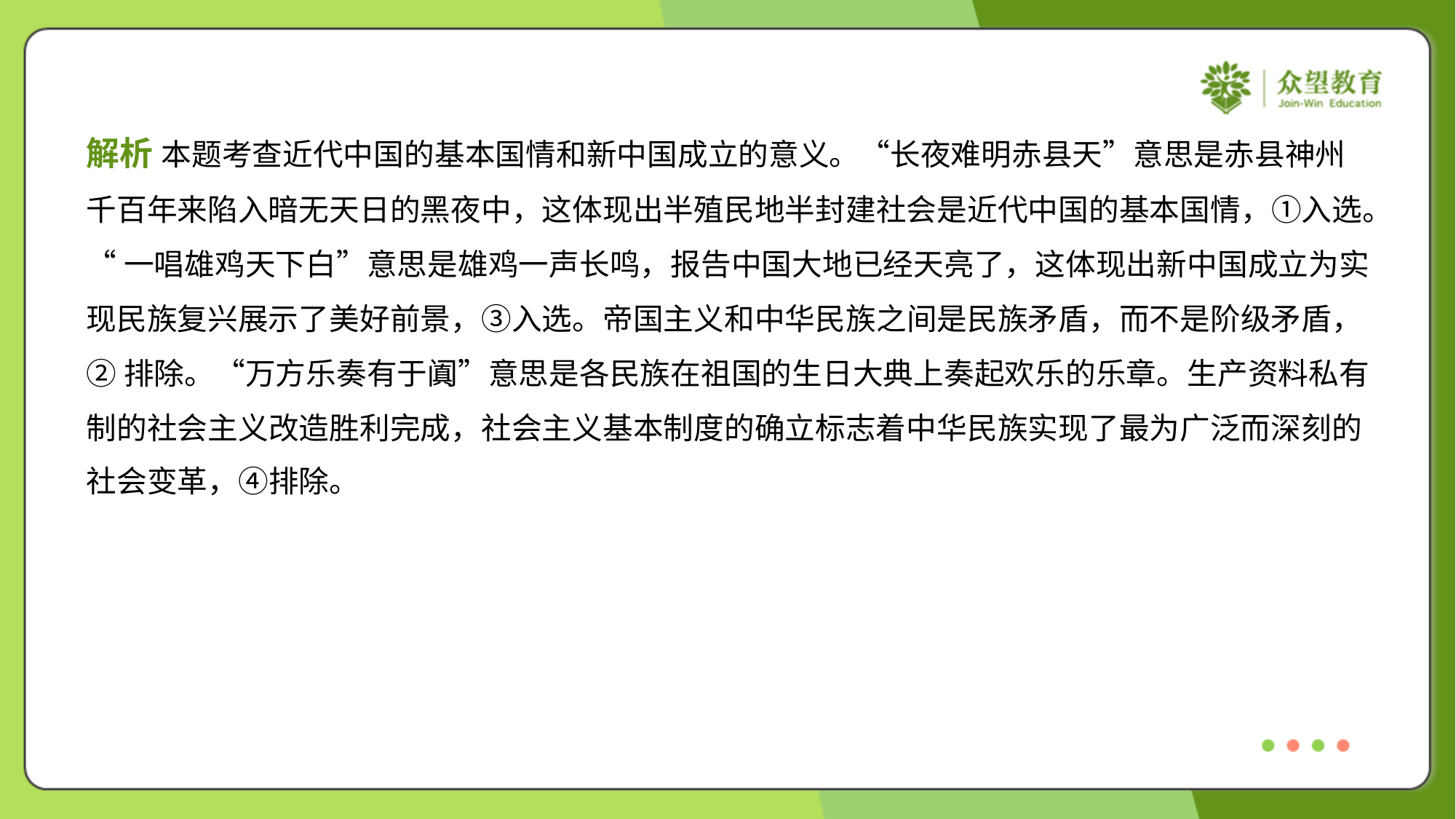

解析 本题考查近代中国的基本国情和新中国成立的意义。“长夜难明赤县天”意思是赤县神州
千百年来陷入暗无天日的黑夜中，这体现出半殖民地半封建社会是近代中国的基本国情，①入选。
“一唱雄鸡天下白”意思是雄鸡一声长鸣，报告中国大地已经天亮了，这体现出新中国成立为实
现民族复兴展示了美好前景，③入选。帝国主义和中华民族之间是民族矛盾，而不是阶级矛盾，
②排除。“万方乐奏有于阗”意思是各民族在祖国的生日大典上奏起欢乐的乐章。生产资料私有
制的社会主义改造胜利完成，社会主义基本制度的确立标志着中华民族实现了最为广泛而深刻的
社会变革，④排除。